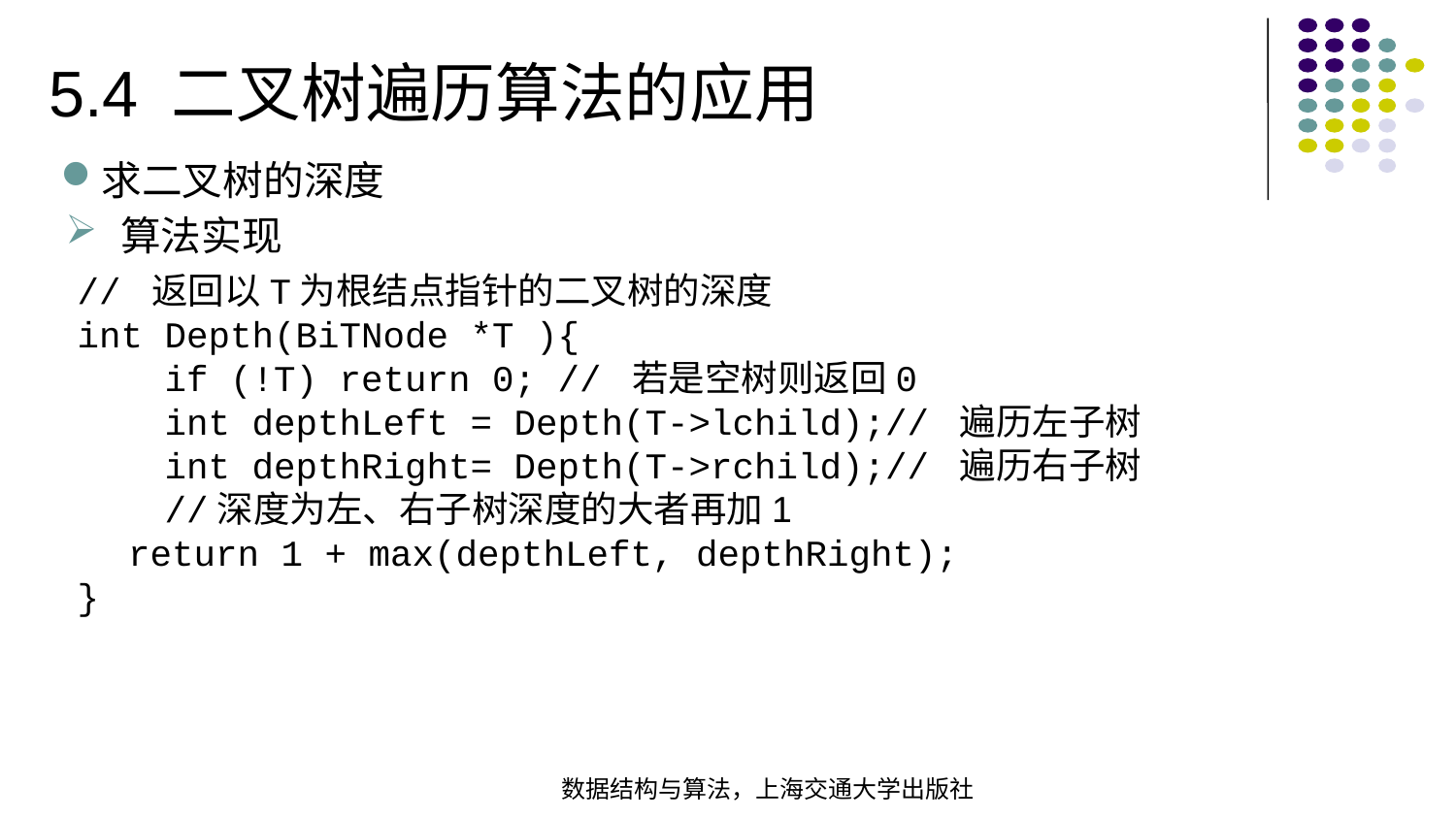

5.4 二叉树遍历算法的应用
求二叉树的深度
算法实现
// 返回以T为根结点指针的二叉树的深度int Depth(BiTNode *T ){    if (!T) return 0; // 若是空树则返回0                    int depthLeft = Depth(T->lchild);// 遍历左子树    int depthRight= Depth(T->rchild);// 遍历右子树    //深度为左、右子树深度的大者再加1
     return 1 + max(depthLeft, depthRight);
}